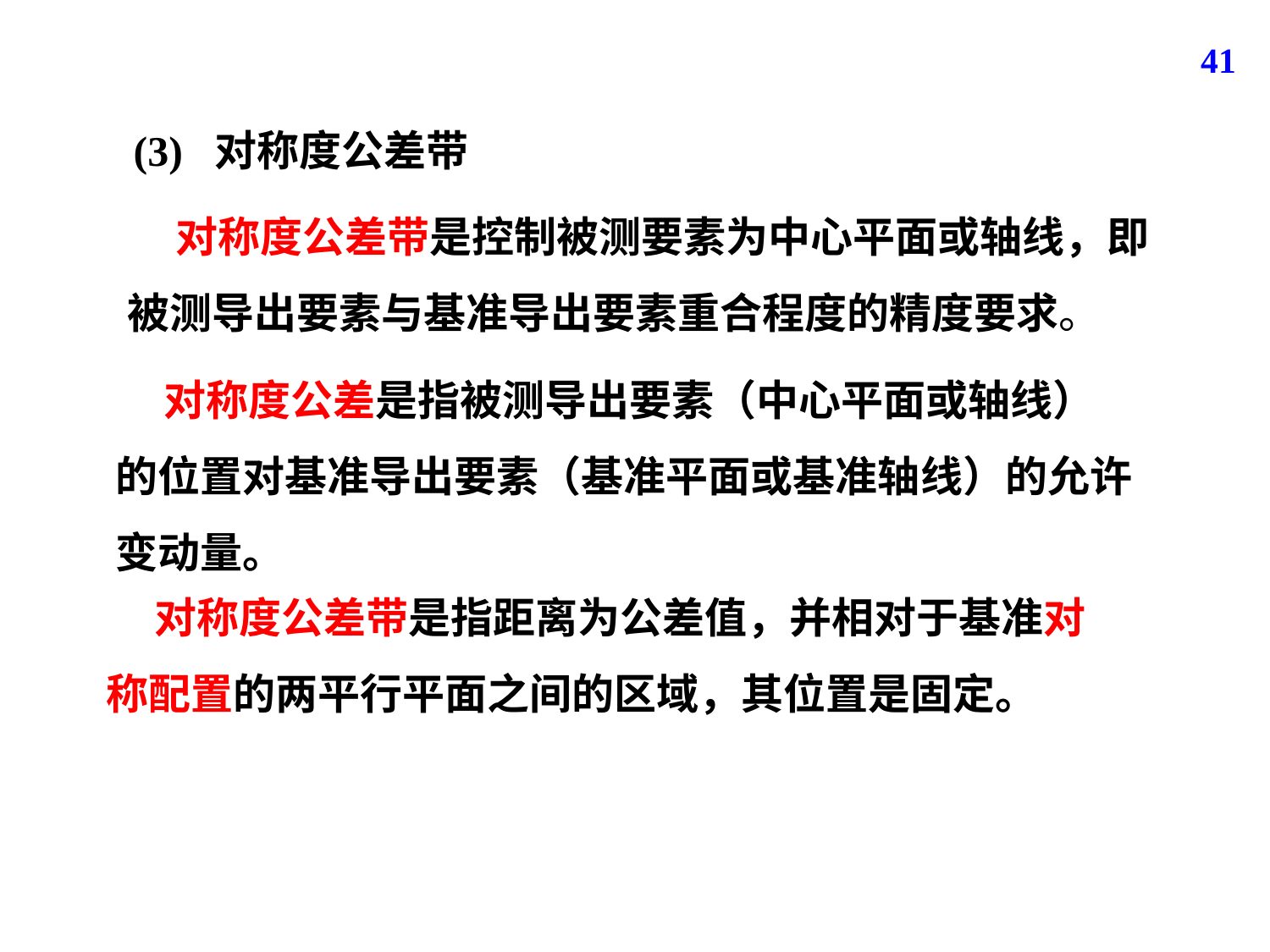

41
(3)  对称度公差带
    对称度公差带是控制被测要素为中心平面或轴线，即被测导出要素与基准导出要素重合程度的精度要求。
    对称度公差是指被测导出要素（中心平面或轴线）的位置对基准导出要素（基准平面或基准轴线）的允许变动量。
    对称度公差带是指距离为公差值，并相对于基准对称配置的两平行平面之间的区域，其位置是固定。